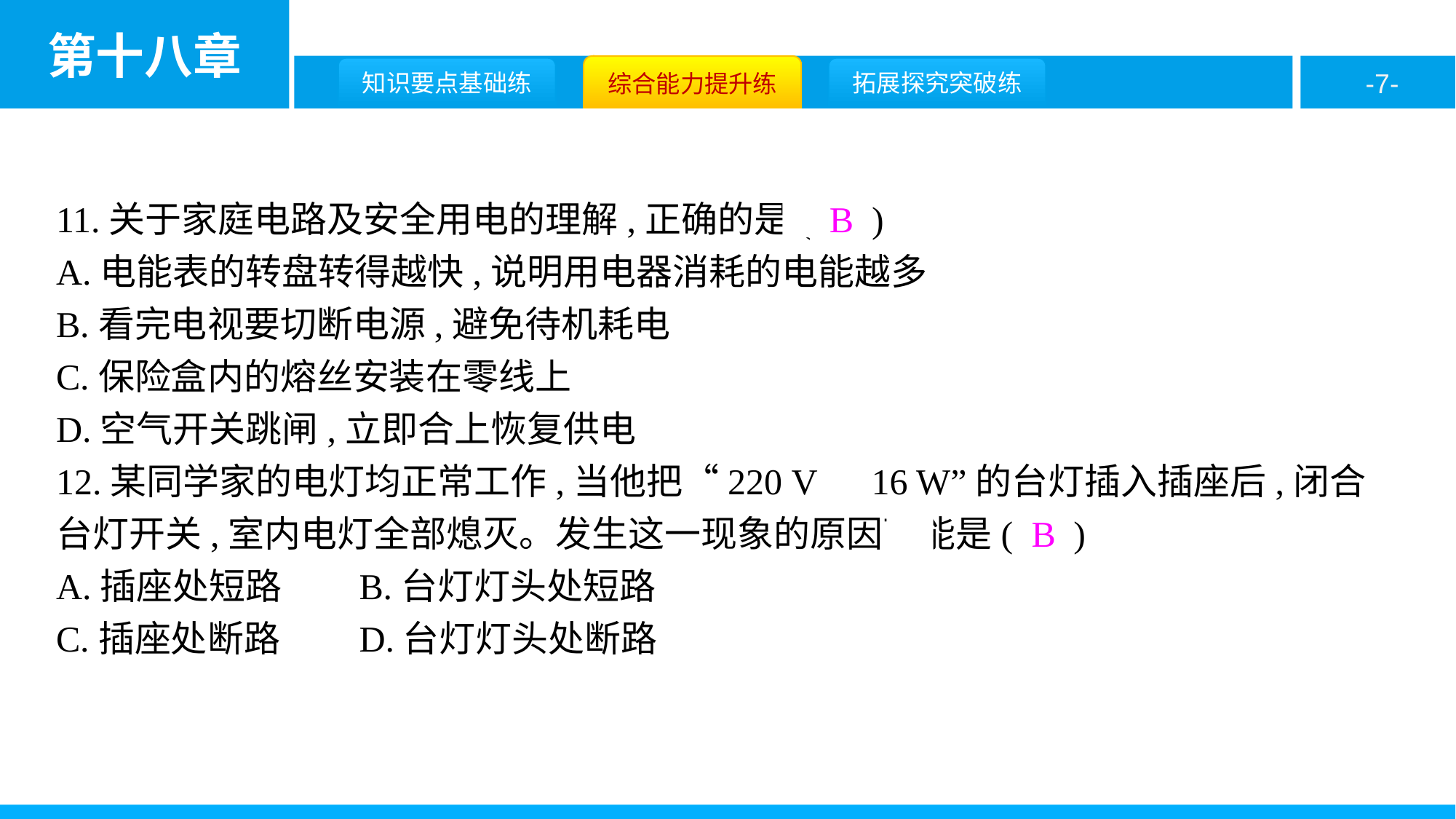

11.关于家庭电路及安全用电的理解,正确的是(  B  )
A.电能表的转盘转得越快,说明用电器消耗的电能越多
B.看完电视要切断电源,避免待机耗电
C.保险盒内的熔丝安装在零线上
D.空气开关跳闸,立即合上恢复供电
12.某同学家的电灯均正常工作,当他把“220 V　16 W”的台灯插入插座后,闭合台灯开关,室内电灯全部熄灭。发生这一现象的原因可能是(  B  )
A.插座处短路	B.台灯灯头处短路
C.插座处断路	D.台灯灯头处断路